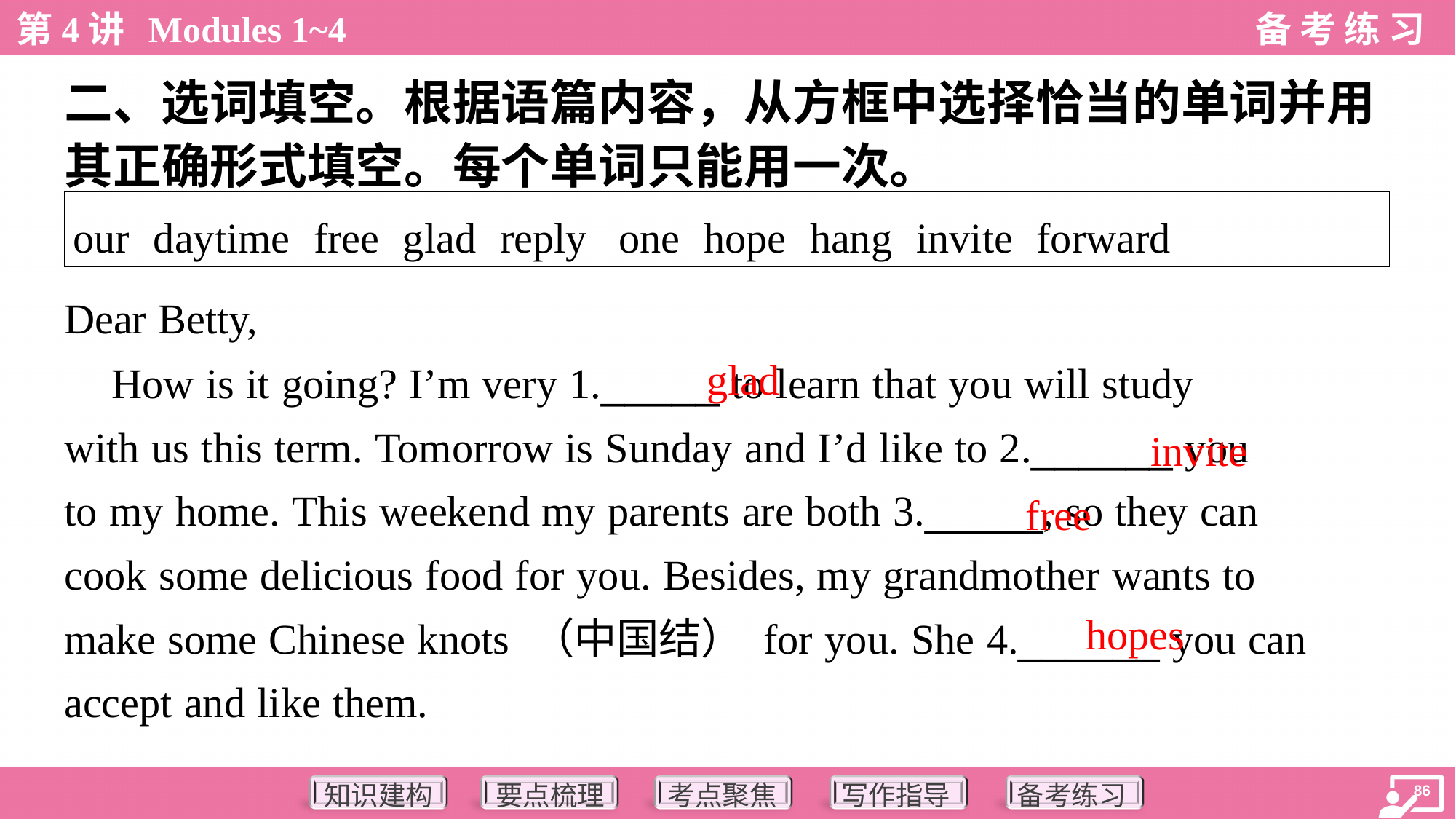

二、选词填空。根据语篇内容，从方框中选择恰当的单词并用
其正确形式填空。每个单词只能用一次。
| our daytime free glad reply one hope hang invite forward |
| --- |
Dear Betty,
glad
    How is it going? I’m very 1._____ to learn that you will study
with us this term. Tomorrow is Sunday and I’d like to 2.______ you
to my home. This weekend my parents are both 3._____, so they can
cook some delicious food for you. Besides, my grandmother wants to
make some Chinese knots （中国结） for you. She 4.______ you can
accept and like them.
invite
free
hopes